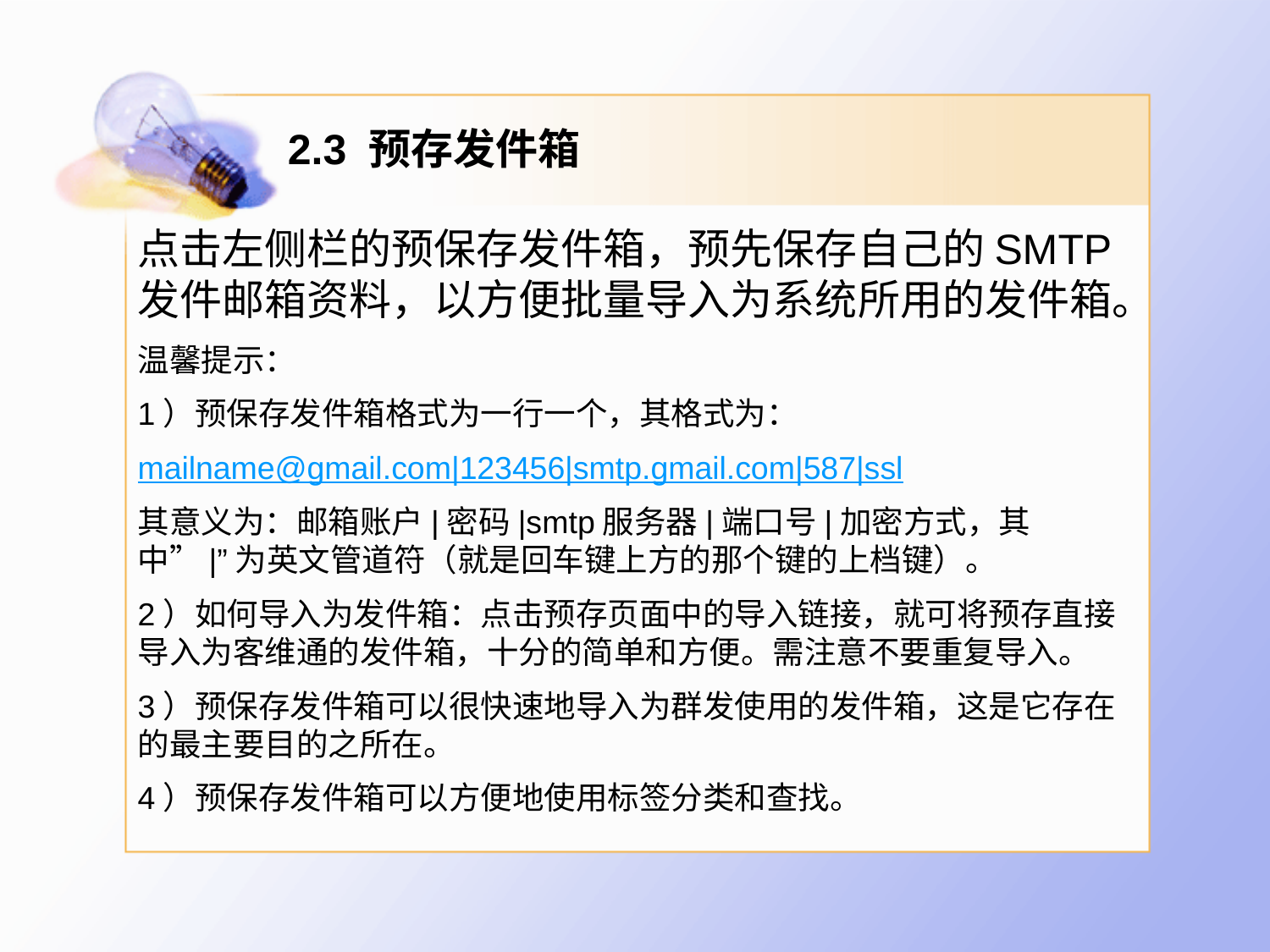

# 2.3 预存发件箱
点击左侧栏的预保存发件箱，预先保存自己的SMTP发件邮箱资料，以方便批量导入为系统所用的发件箱。
温馨提示：
1）预保存发件箱格式为一行一个，其格式为：
mailname@gmail.com|123456|smtp.gmail.com|587|ssl
其意义为：邮箱账户|密码|smtp服务器|端口号|加密方式，其中”|”为英文管道符（就是回车键上方的那个键的上档键）。
2）如何导入为发件箱：点击预存页面中的导入链接，就可将预存直接导入为客维通的发件箱，十分的简单和方便。需注意不要重复导入。
3）预保存发件箱可以很快速地导入为群发使用的发件箱，这是它存在的最主要目的之所在。
4）预保存发件箱可以方便地使用标签分类和查找。